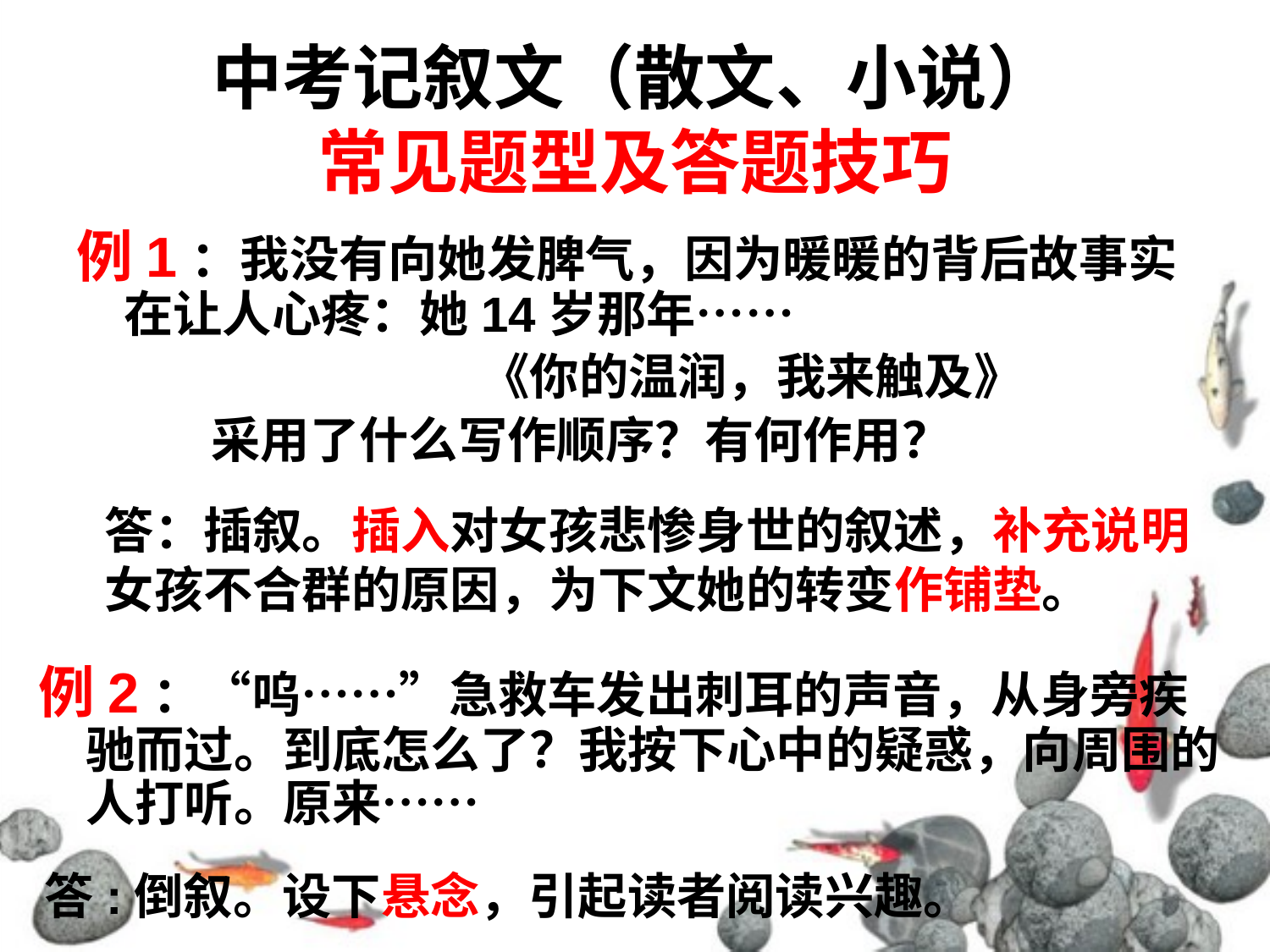

# 中考记叙文（散文、小说） 常见题型及答题技巧
例1：我没有向她发脾气，因为暖暖的背后故事实在让人心疼：她14岁那年……
                                   《你的温润，我来触及》
           采用了什么写作顺序？有何作用？

答：插叙。插入对女孩悲惨身世的叙述，补充说明
女孩不合群的原因，为下文她的转变作铺垫。
例2：“呜……”急救车发出刺耳的声音，从身旁疾驰而过。到底怎么了？我按下心中的疑惑，向周围的人打听。原来……

答:倒叙。设下悬念，引起读者阅读兴趣。